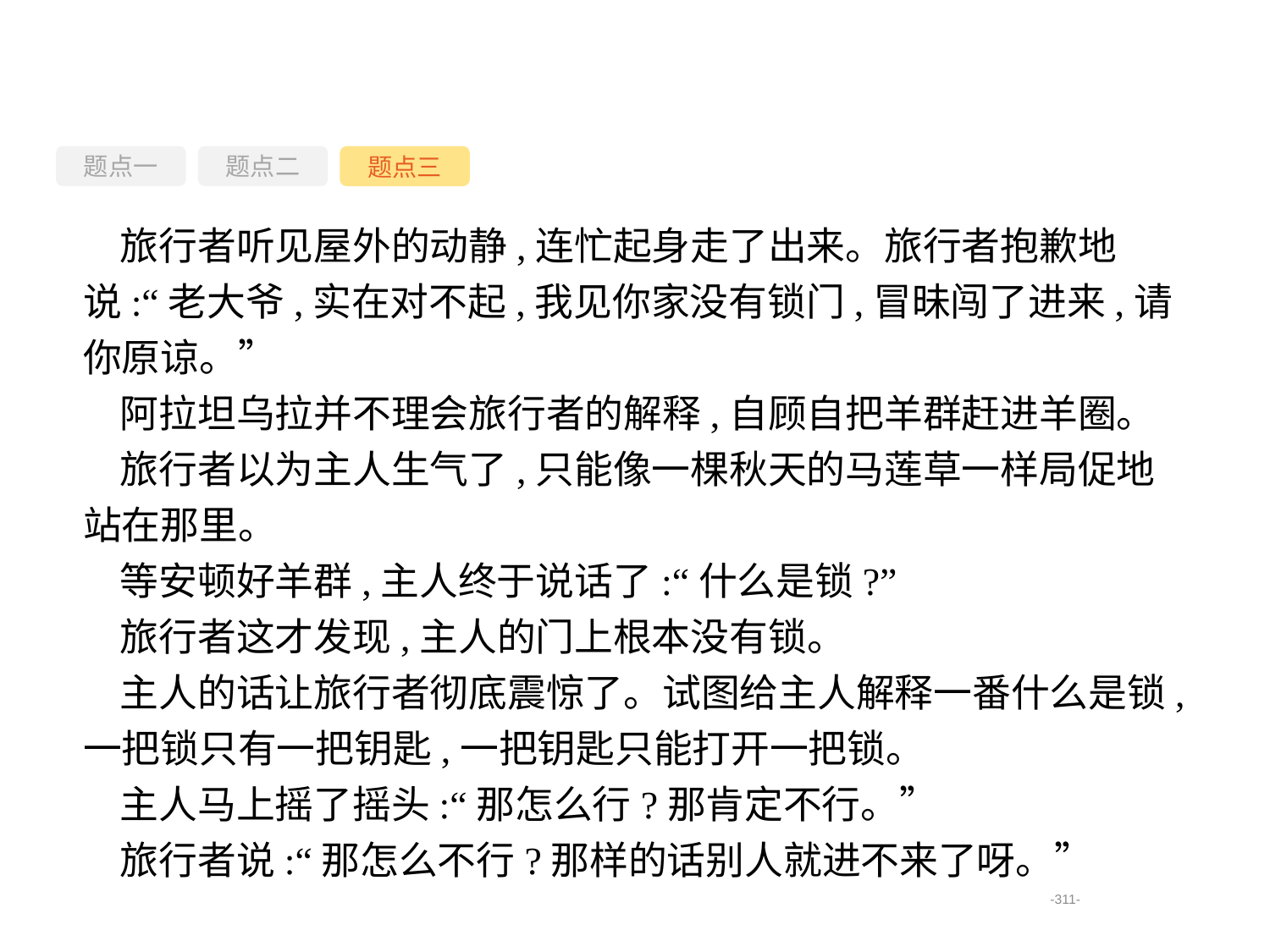

题点一
题点三
题点二
旅行者听见屋外的动静,连忙起身走了出来。旅行者抱歉地说:“老大爷,实在对不起,我见你家没有锁门,冒昧闯了进来,请你原谅。”
阿拉坦乌拉并不理会旅行者的解释,自顾自把羊群赶进羊圈。
旅行者以为主人生气了,只能像一棵秋天的马莲草一样局促地站在那里。
等安顿好羊群,主人终于说话了:“什么是锁?”
旅行者这才发现,主人的门上根本没有锁。
主人的话让旅行者彻底震惊了。试图给主人解释一番什么是锁,一把锁只有一把钥匙,一把钥匙只能打开一把锁。
主人马上摇了摇头:“那怎么行?那肯定不行。”
旅行者说:“那怎么不行?那样的话别人就进不来了呀。”
-311-